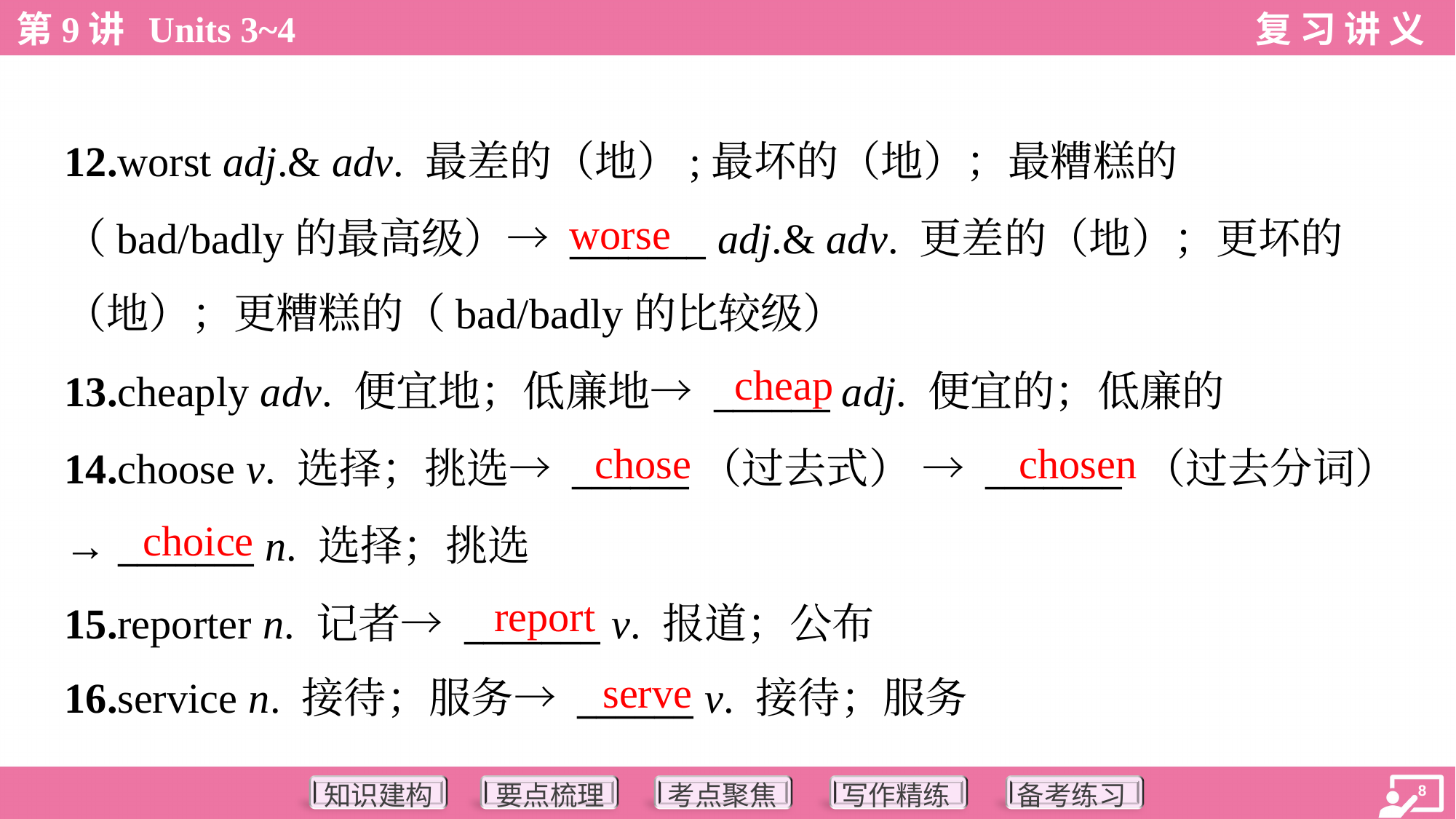

12.worst adj.& adv. 最差的（地）;最坏的（地）；最糟糕的
（bad/badly的最高级）→ _______ adj.& adv. 更差的（地）；更坏的
（地）；更糟糕的（bad/badly的比较级）
worse
cheap
13.cheaply adv. 便宜地；低廉地→ ______ adj. 便宜的；低廉的
14.choose v. 选择；挑选→ ______（过去式） → _______ （过去分词）
→ _______ n. 选择；挑选
15.reporter n. 记者→ _______ v. 报道；公布
16.service n. 接待；服务→ ______ v. 接待；服务
chose
chosen
choice
report
serve